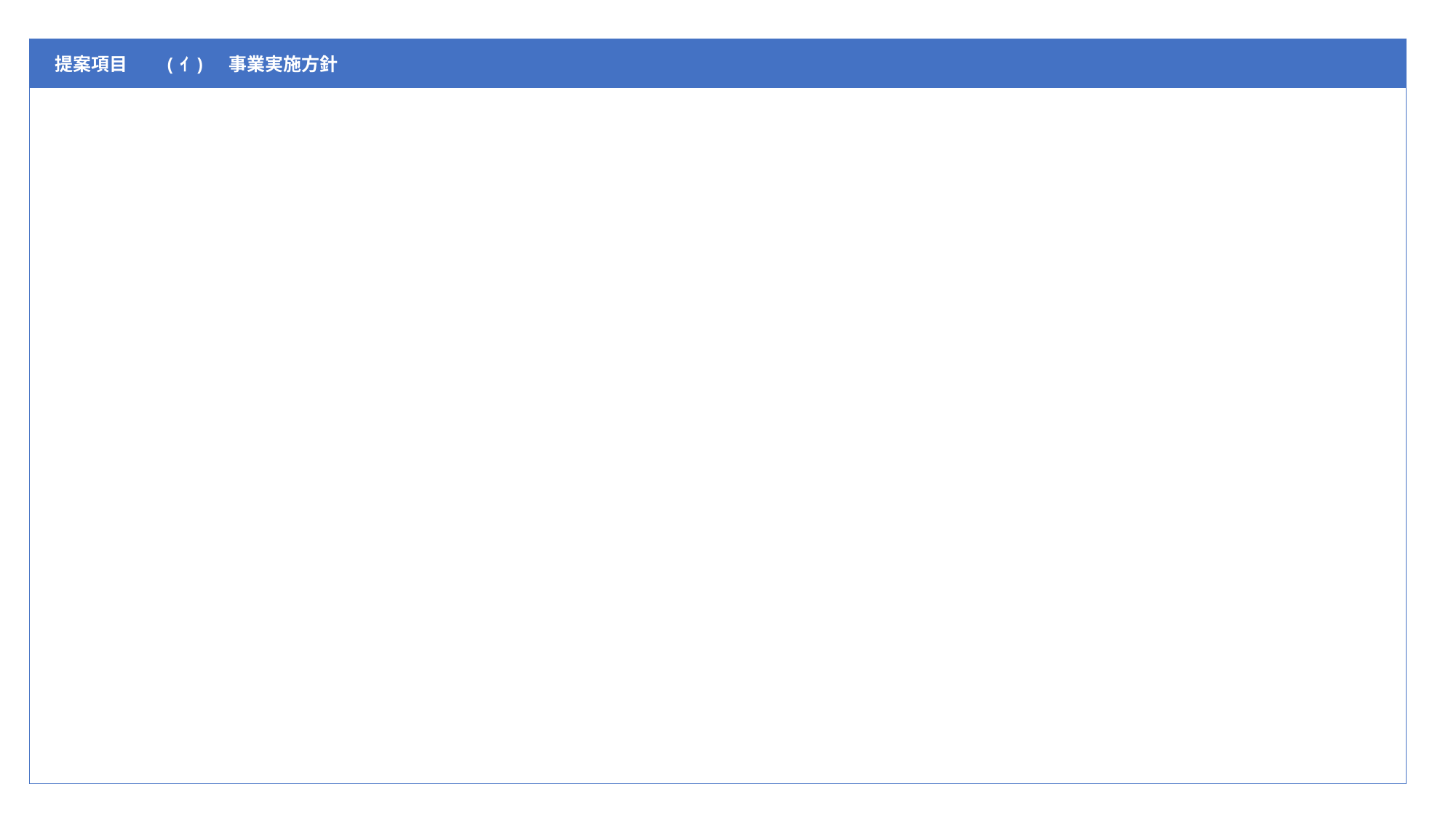

| 提案項目 | (ｲ)　事業実施方針 |
| --- | --- |
|  |  |